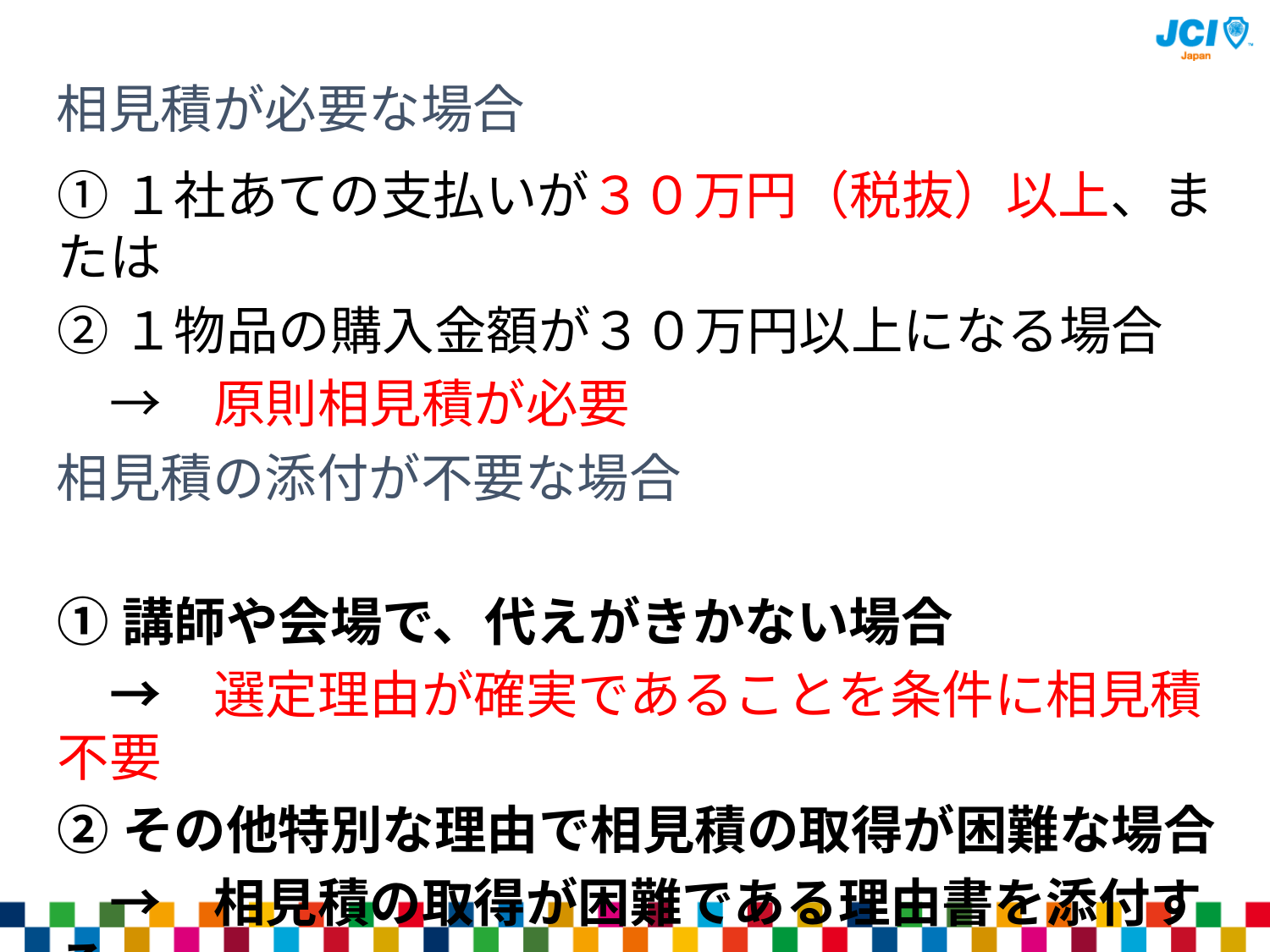

相見積が必要な場合
①１社あての支払いが３０万円（税抜）以上、または
②１物品の購入金額が３０万円以上になる場合
　→　原則相見積が必要

①講師や会場で、代えがきかない場合
　→　選定理由が確実であることを条件に相見積不要
②その他特別な理由で相見積の取得が困難な場合
　→　相見積の取得が困難である理由書を添付する。
相見積の添付が不要な場合